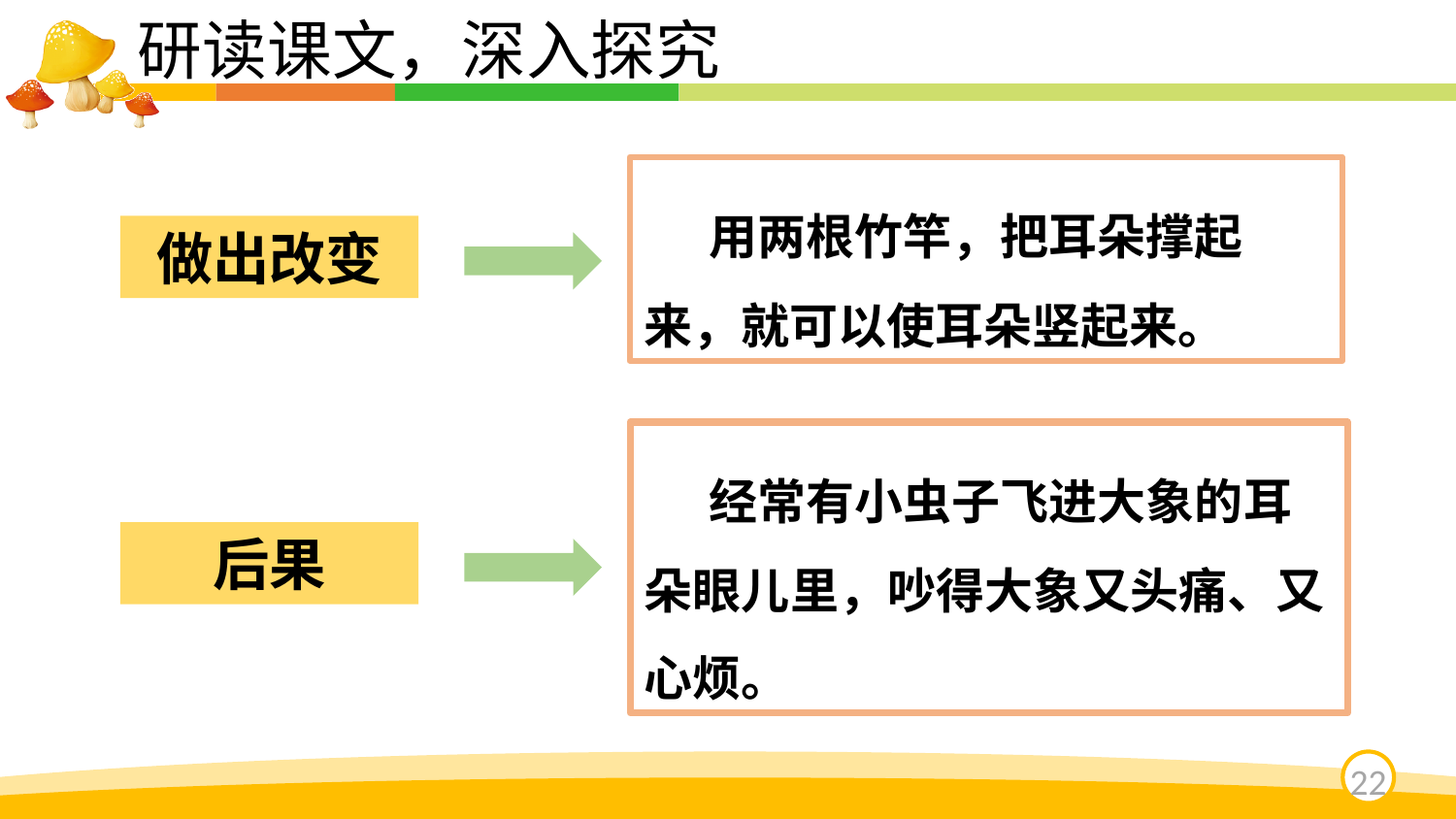

研读课文，深入探究
    用两根竹竿，把耳朵撑起来，就可以使耳朵竖起来。
做出改变

    经常有小虫子飞进大象的耳朵眼儿里，吵得大象又头痛、又心烦。
后果